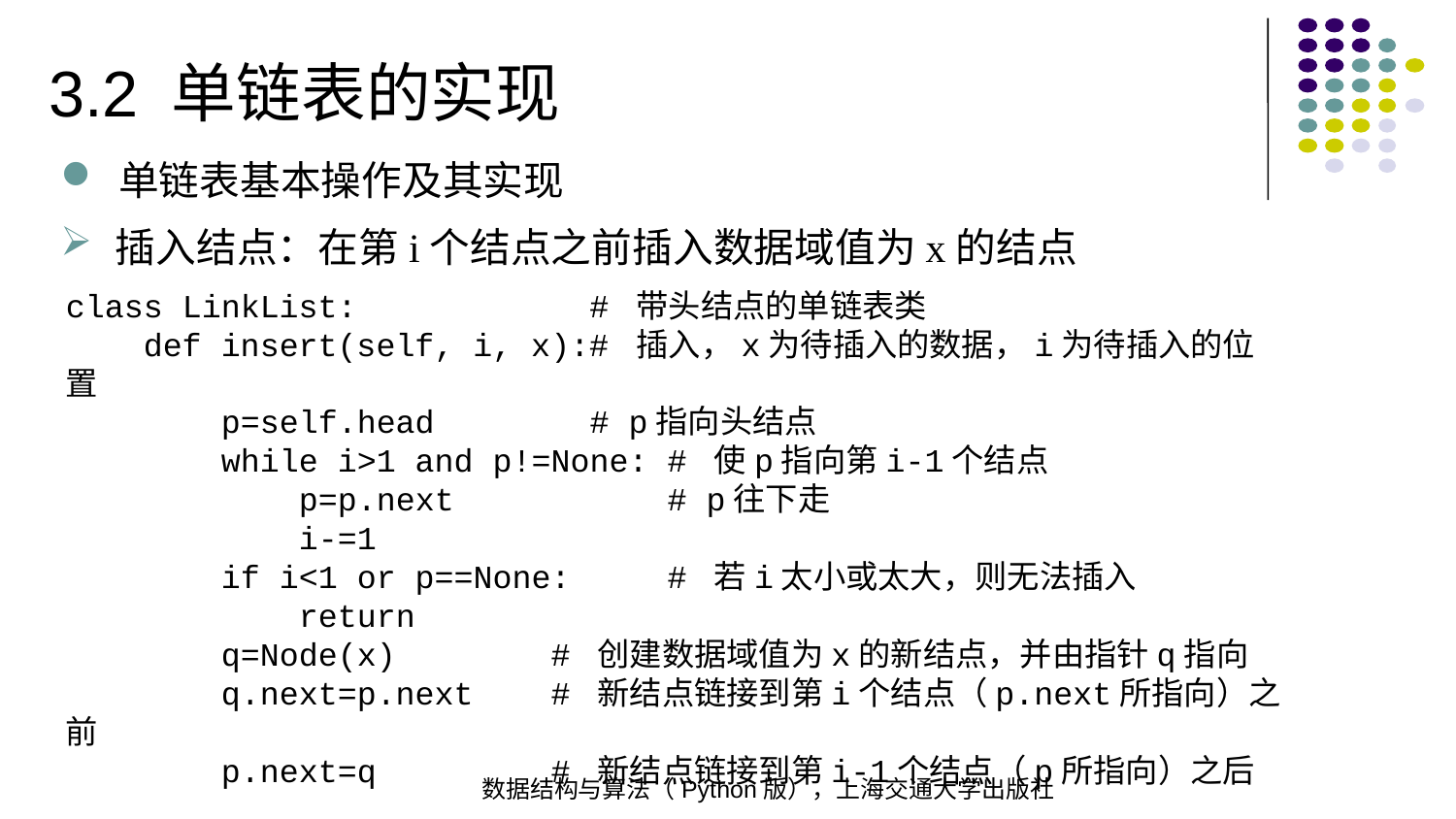

3.2 单链表的实现
单链表基本操作及其实现
插入结点：在第i个结点之前插入数据域值为x的结点
class LinkList:            # 带头结点的单链表类
    def insert(self, i, x):# 插入，x为待插入的数据，i为待插入的位置
        p=self.head        # p指向头结点
        while i>1 and p!=None: # 使p指向第i-1个结点
            p=p.next           # p往下走
            i-=1
        if i<1 or p==None:     # 若i太小或太大，则无法插入
            return
        q=Node(x)        # 创建数据域值为x的新结点，并由指针q指向
        q.next=p.next    # 新结点链接到第i个结点（p.next所指向）之前
        p.next=q         # 新结点链接到第i-1个结点（p所指向）之后